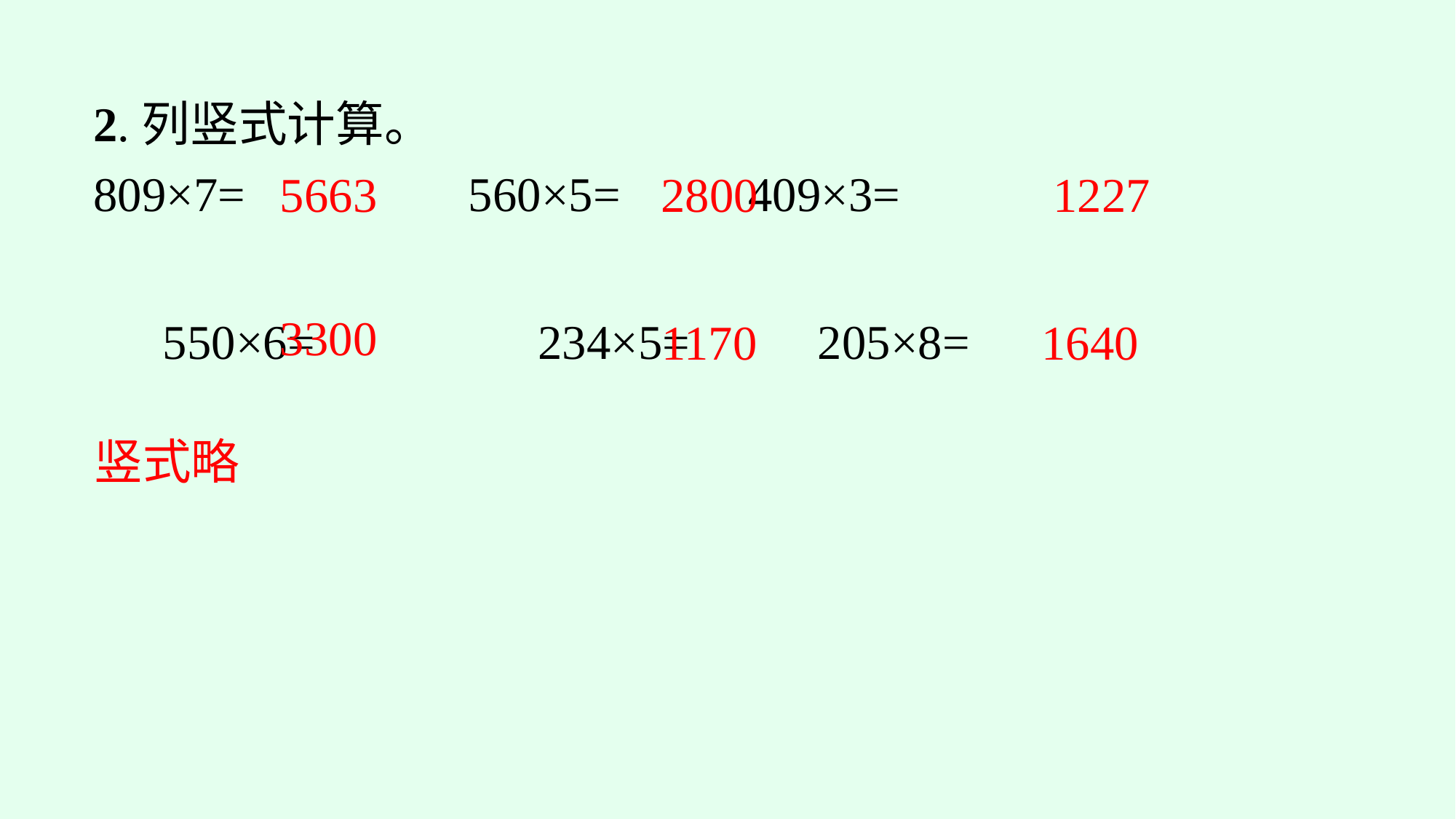

2.列竖式计算。
809×7=		560×5=		409×3=
2800
1227
5663
3300
1170
1640
550×6=		234×5=		205×8=
竖式略